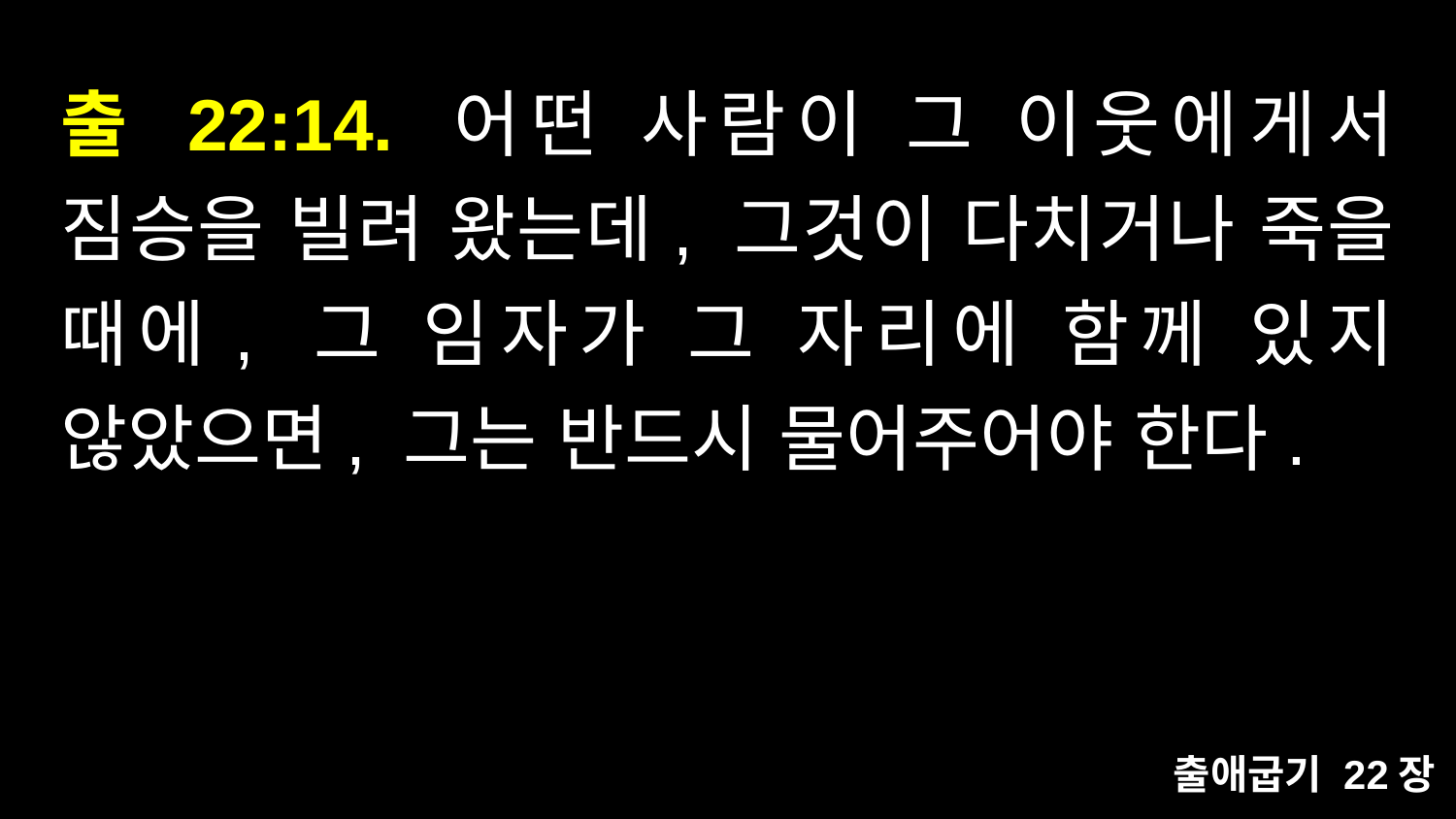

# 출 22:14. 어떤 사람이 그 이웃에게서 짐승을 빌려 왔는데, 그것이 다치거나 죽을 때에, 그 임자가 그 자리에 함께 있지 않았으면, 그는 반드시 물어주어야 한다.
출애굽기 22장